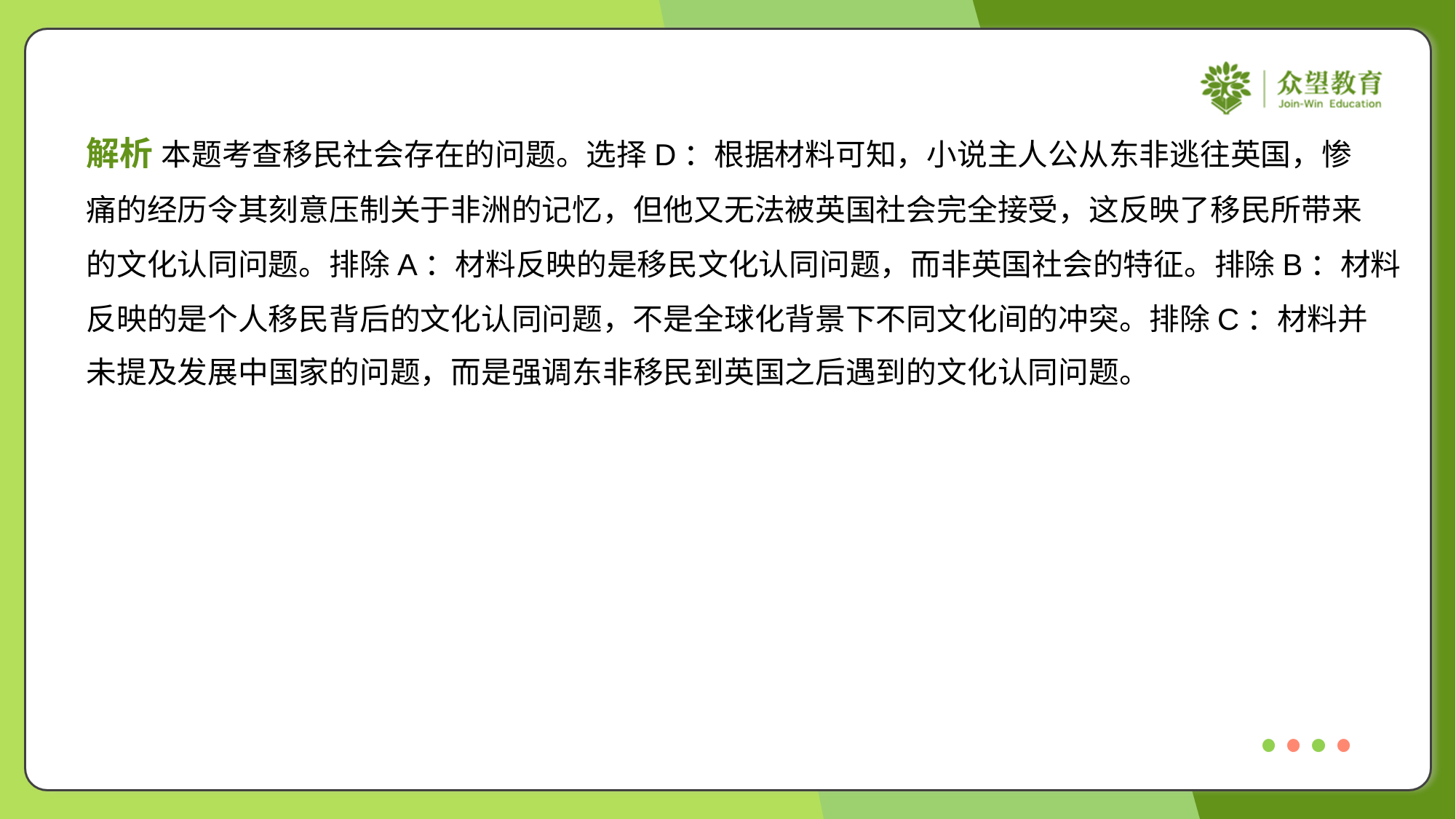

解析 本题考查移民社会存在的问题。选择D：根据材料可知，小说主人公从东非逃往英国，惨
痛的经历令其刻意压制关于非洲的记忆，但他又无法被英国社会完全接受，这反映了移民所带来
的文化认同问题。排除A：材料反映的是移民文化认同问题，而非英国社会的特征。排除B：材料
反映的是个人移民背后的文化认同问题，不是全球化背景下不同文化间的冲突。排除C：材料并
未提及发展中国家的问题，而是强调东非移民到英国之后遇到的文化认同问题。